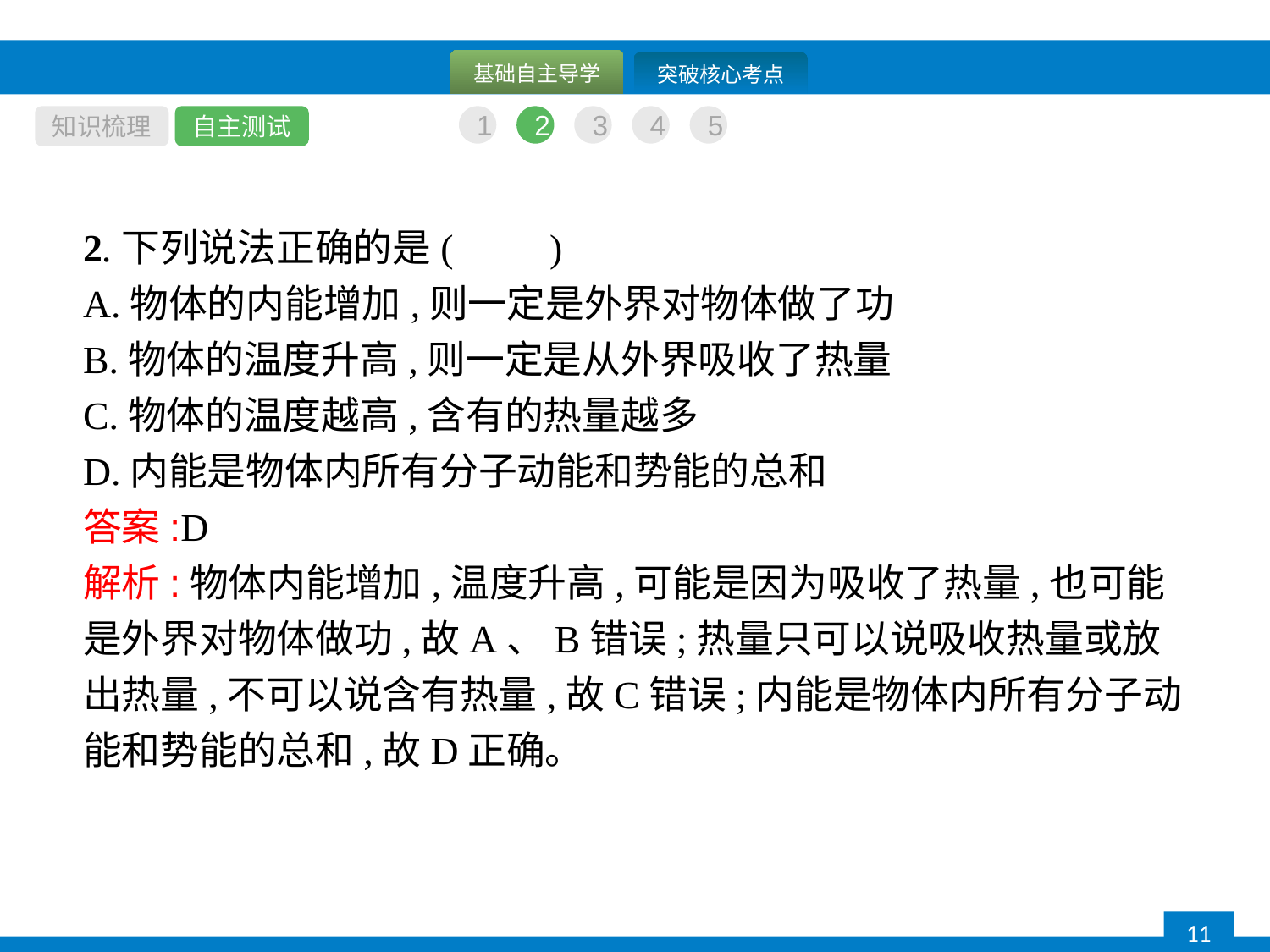

知识梳理
自主测试
1
2
3
4
5
2.下列说法正确的是(　　)
A.物体的内能增加,则一定是外界对物体做了功
B.物体的温度升高,则一定是从外界吸收了热量
C.物体的温度越高,含有的热量越多
D.内能是物体内所有分子动能和势能的总和
答案:D
解析:物体内能增加,温度升高,可能是因为吸收了热量,也可能是外界对物体做功,故A、B错误;热量只可以说吸收热量或放出热量,不可以说含有热量,故C错误;内能是物体内所有分子动能和势能的总和,故D正确。